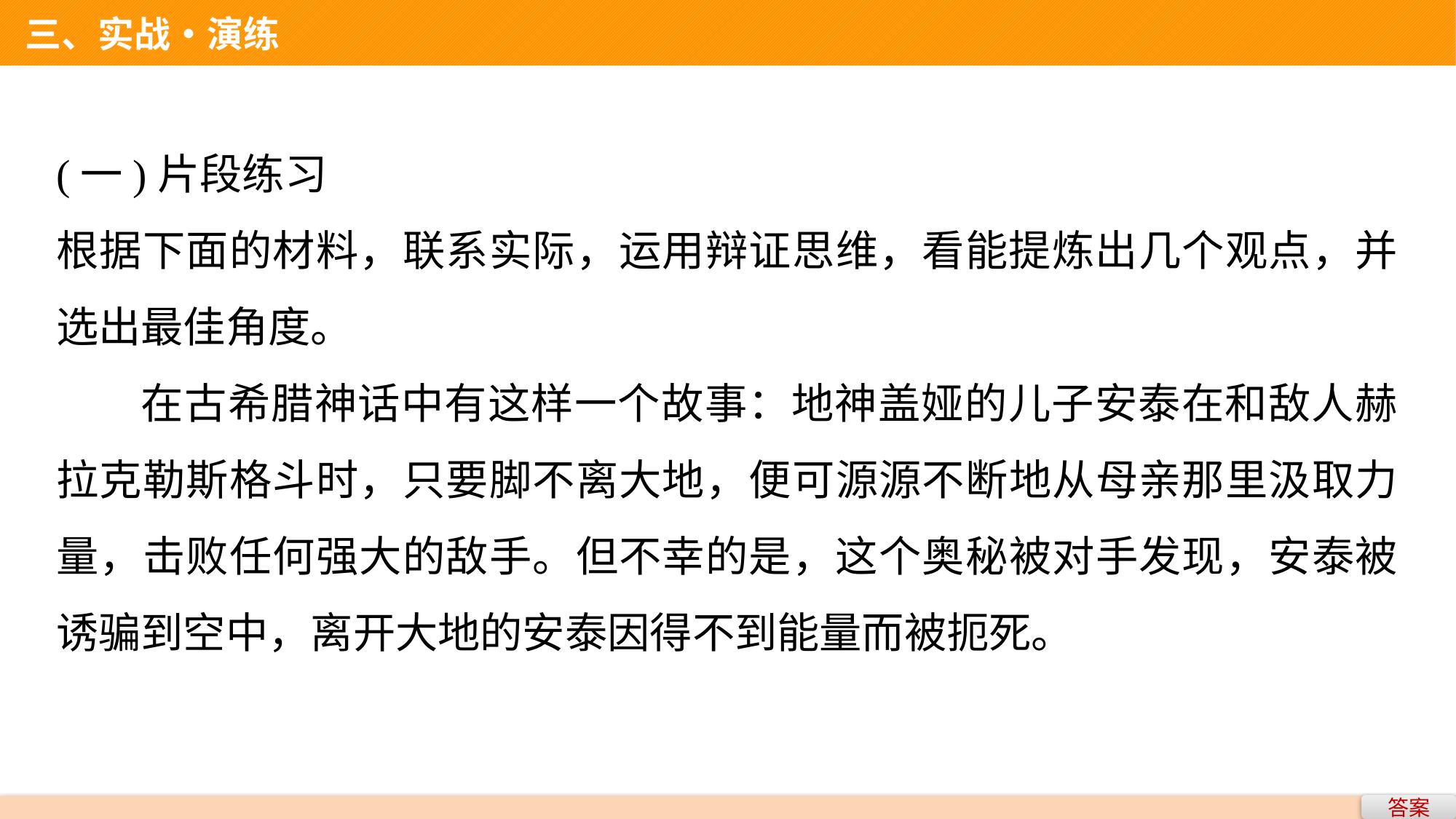

三、实战•演练
(一)片段练习
根据下面的材料，联系实际，运用辩证思维，看能提炼出几个观点，并选出最佳角度。
在古希腊神话中有这样一个故事：地神盖娅的儿子安泰在和敌人赫拉克勒斯格斗时，只要脚不离大地，便可源源不断地从母亲那里汲取力量，击败任何强大的敌手。但不幸的是，这个奥秘被对手发现，安泰被诱骗到空中，离开大地的安泰因得不到能量而被扼死。
答案